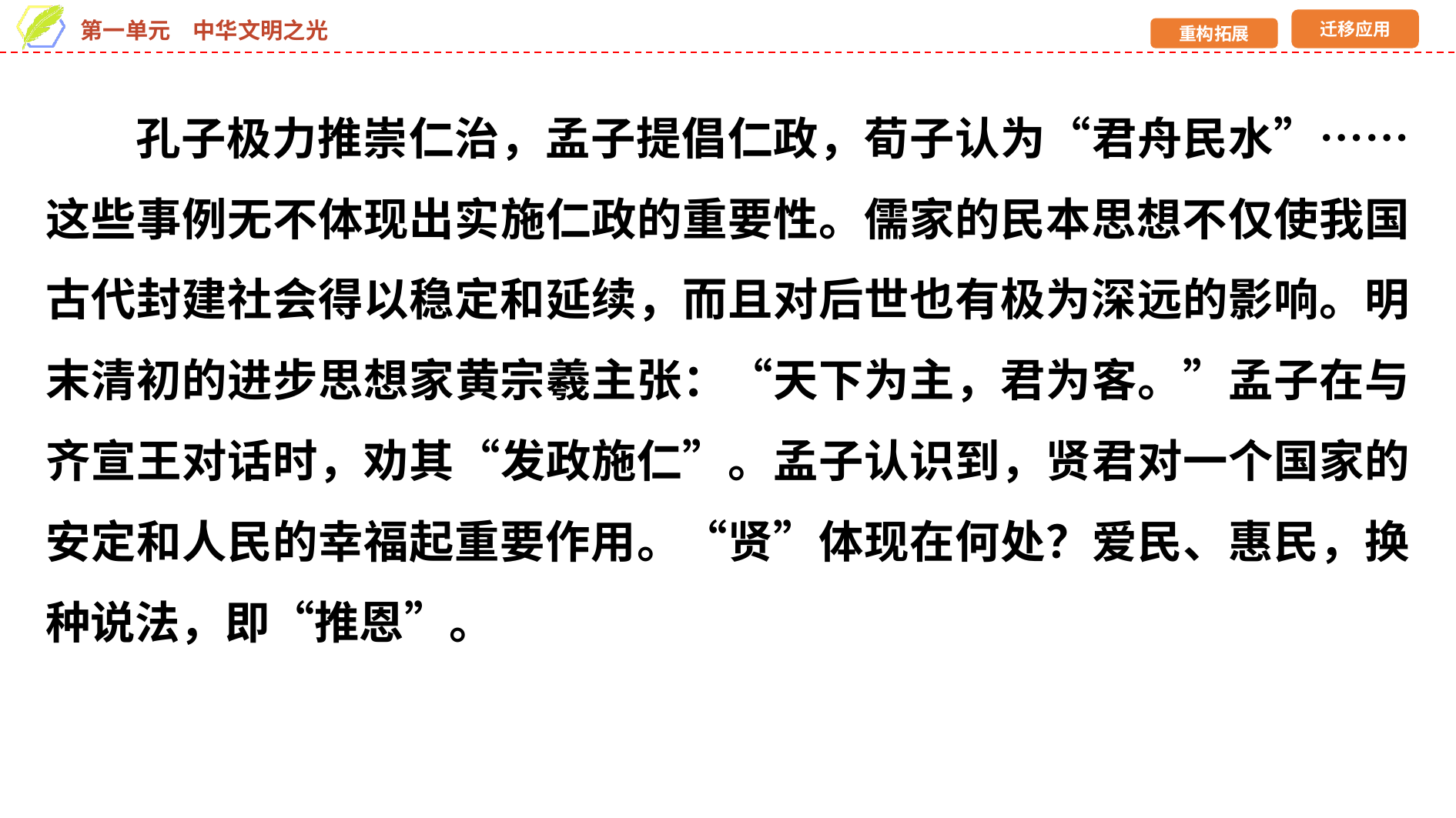

孔子极力推崇仁治，孟子提倡仁政，荀子认为“君舟民水”……这些事例无不体现出实施仁政的重要性。儒家的民本思想不仅使我国古代封建社会得以稳定和延续，而且对后世也有极为深远的影响。明末清初的进步思想家黄宗羲主张：“天下为主，君为客。”孟子在与齐宣王对话时，劝其“发政施仁”。孟子认识到，贤君对一个国家的安定和人民的幸福起重要作用。“贤”体现在何处？爱民、惠民，换种说法，即“推恩”。